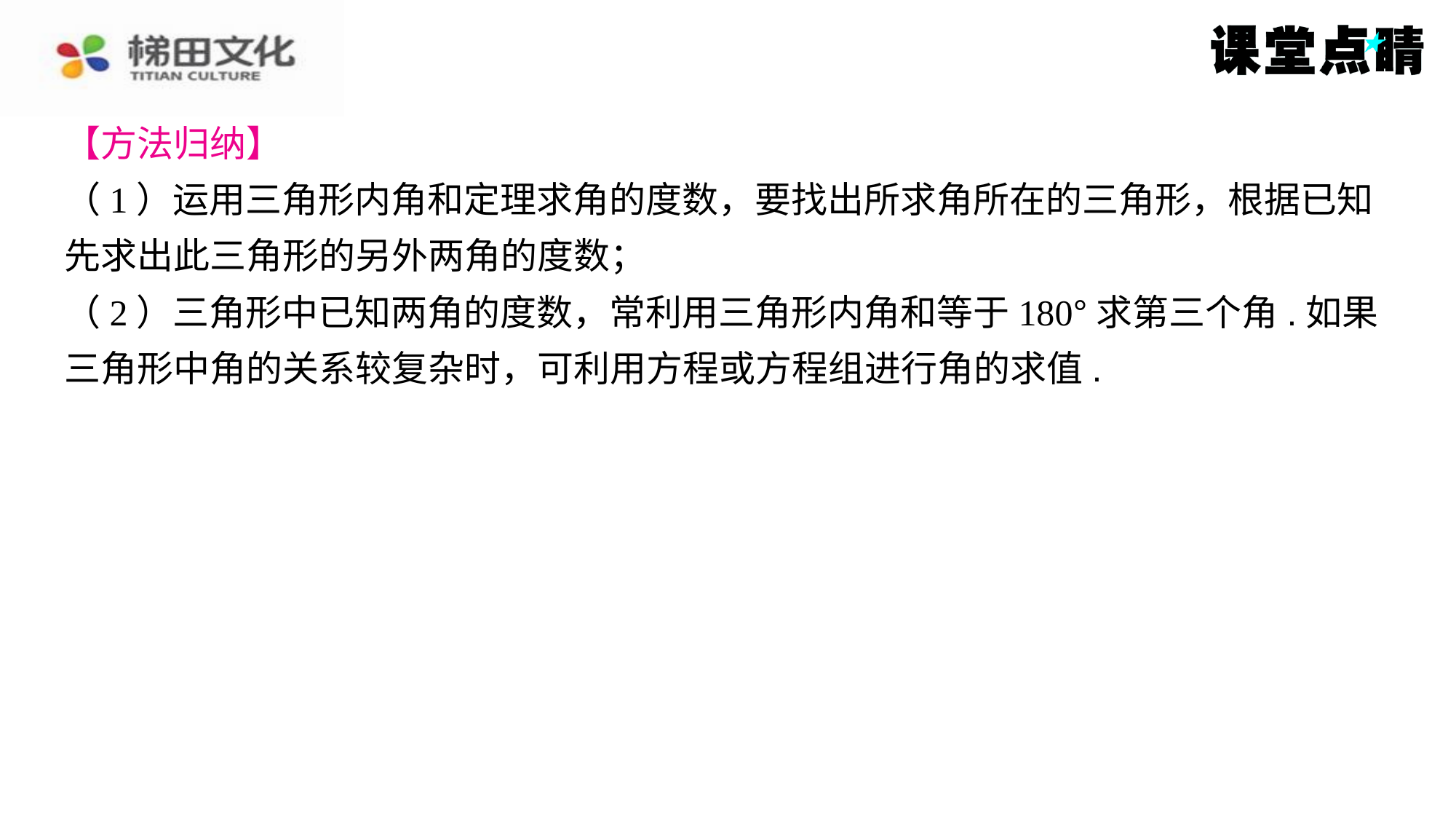

【方法归纳】
（1）运用三角形内角和定理求角的度数，要找出所求角所在的三角形，根据已知
先求出此三角形的另外两角的度数；
（2）三角形中已知两角的度数，常利用三角形内角和等于180°求第三个角.如果
三角形中角的关系较复杂时，可利用方程或方程组进行角的求值.